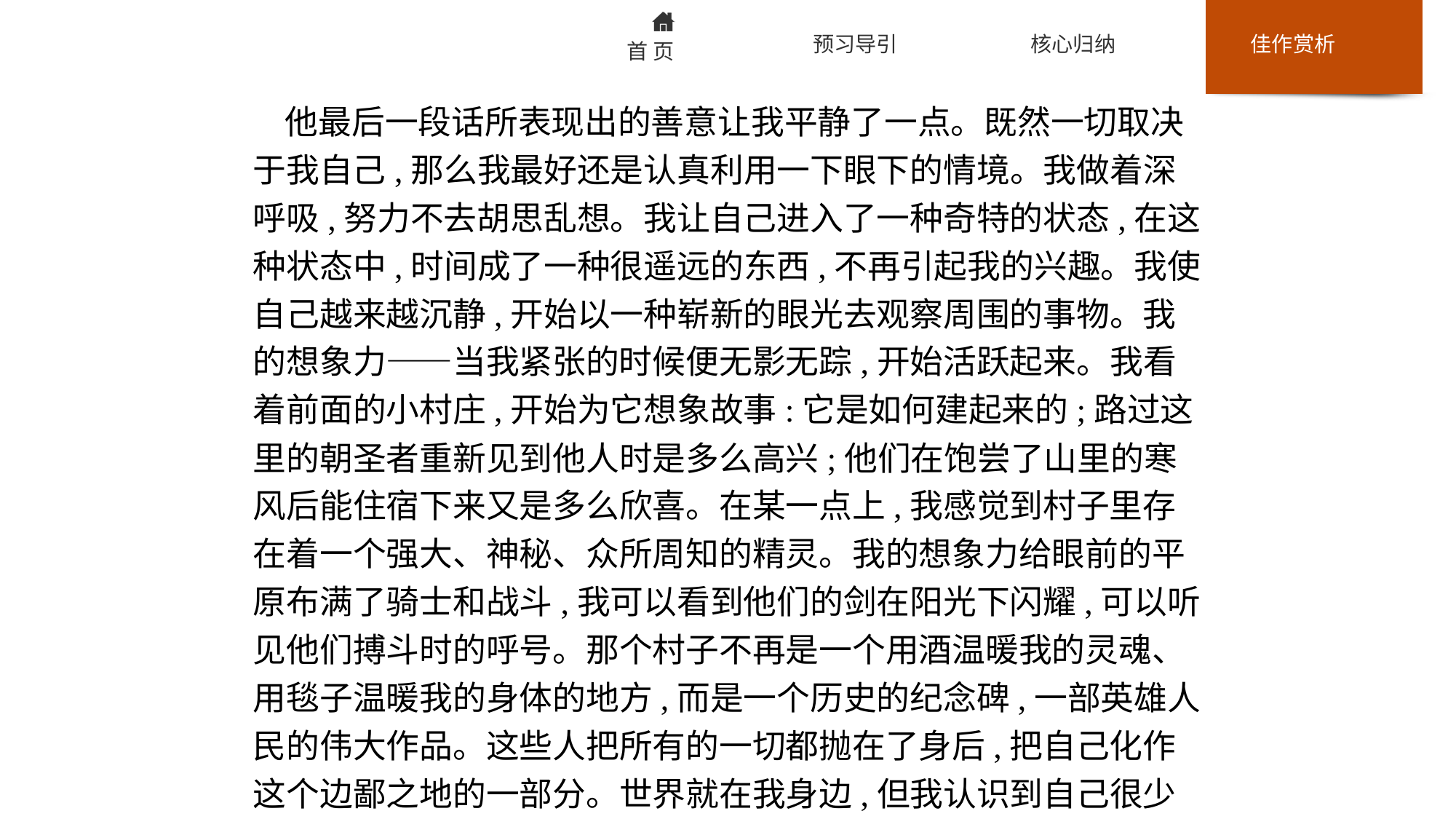

他最后一段话所表现出的善意让我平静了一点。既然一切取决于我自己,那么我最好还是认真利用一下眼下的情境。我做着深呼吸,努力不去胡思乱想。我让自己进入了一种奇特的状态,在这种状态中,时间成了一种很遥远的东西,不再引起我的兴趣。我使自己越来越沉静,开始以一种崭新的眼光去观察周围的事物。我的想象力——当我紧张的时候便无影无踪,开始活跃起来。我看着前面的小村庄,开始为它想象故事:它是如何建起来的;路过这里的朝圣者重新见到他人时是多么高兴;他们在饱尝了山里的寒风后能住宿下来又是多么欣喜。在某一点上,我感觉到村子里存在着一个强大、神秘、众所周知的精灵。我的想象力给眼前的平原布满了骑士和战斗,我可以看到他们的剑在阳光下闪耀,可以听见他们搏斗时的呼号。那个村子不再是一个用酒温暖我的灵魂、用毯子温暖我的身体的地方,而是一个历史的纪念碑,一部英雄人民的伟大作品。这些人把所有的一切都抛在了身后,把自己化作这个边鄙之地的一部分。世界就在我身边,但我认识到自己很少关注它。